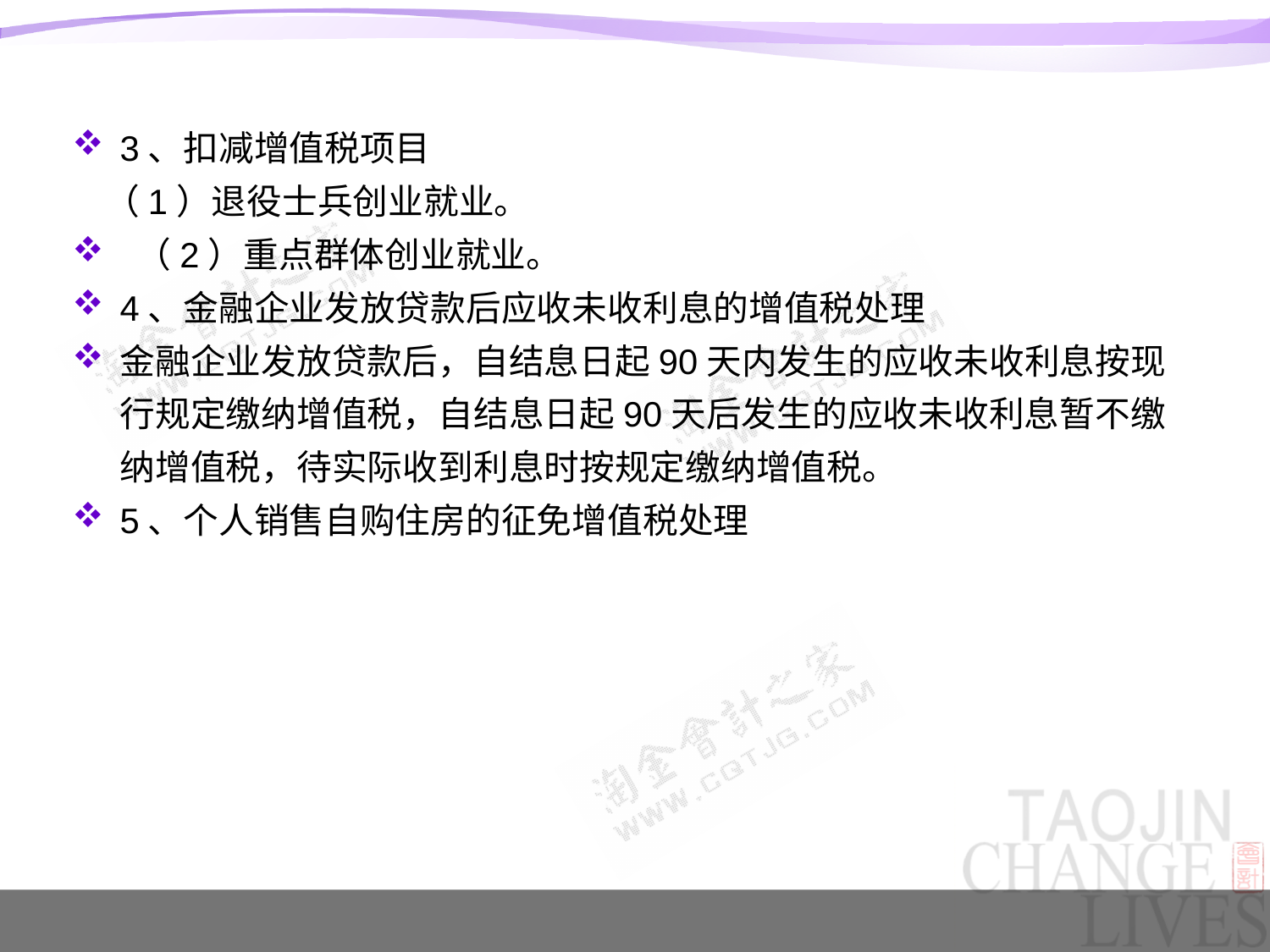

3、扣减增值税项目
   （1）退役士兵创业就业。
 （2）重点群体创业就业。
4、金融企业发放贷款后应收未收利息的增值税处理
金融企业发放贷款后，自结息日起90天内发生的应收未收利息按现行规定缴纳增值税，自结息日起90天后发生的应收未收利息暂不缴纳增值税，待实际收到利息时按规定缴纳增值税。
5、个人销售自购住房的征免增值税处理